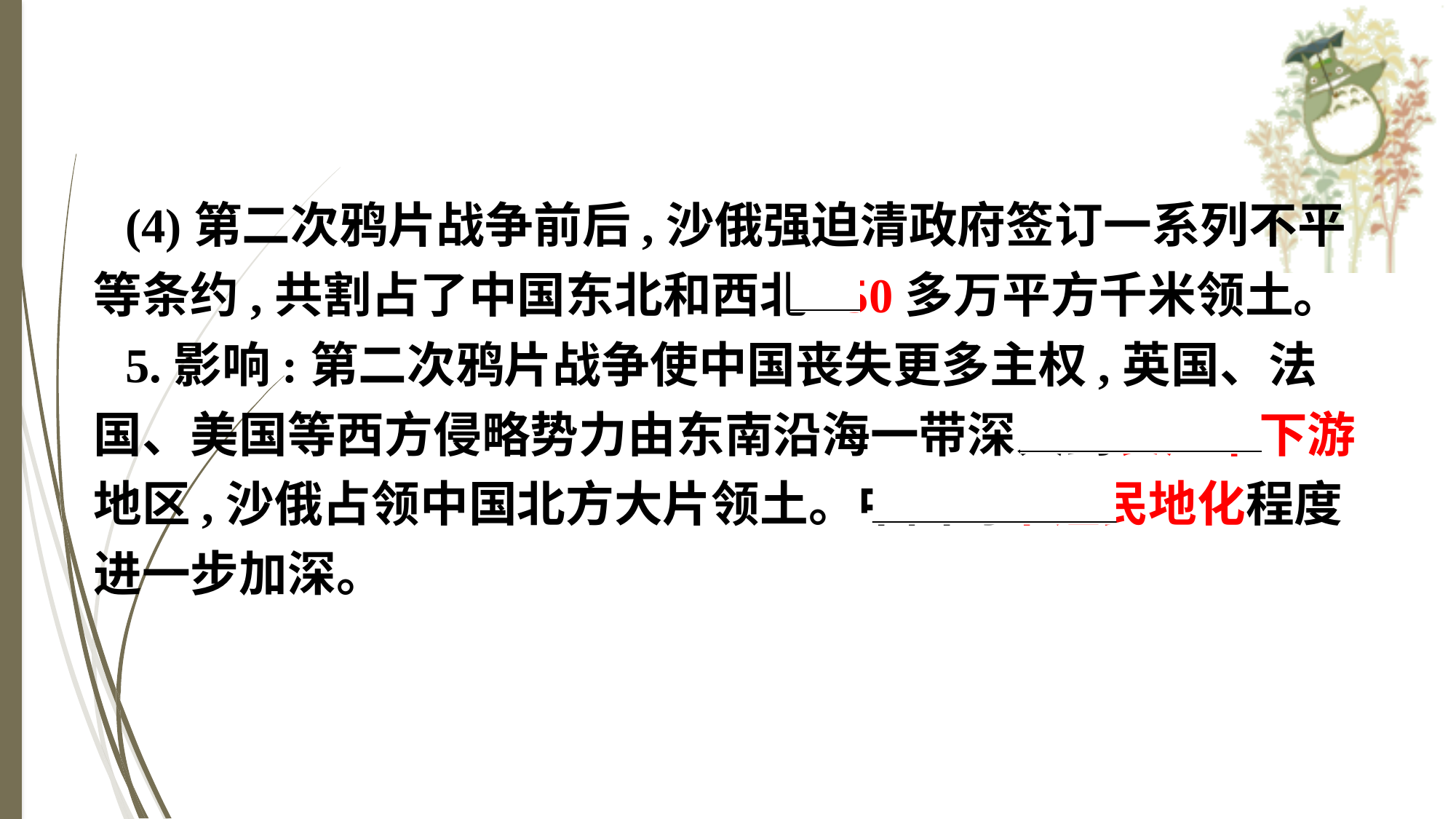

(4)第二次鸦片战争前后,沙俄强迫清政府签订一系列不平等条约,共割占了中国东北和西北150多万平方千米领土。
5.影响:第二次鸦片战争使中国丧失更多主权,英国、法国、美国等西方侵略势力由东南沿海一带深入到长江中下游地区,沙俄占领中国北方大片领土。中国的半殖民地化程度进一步加深。